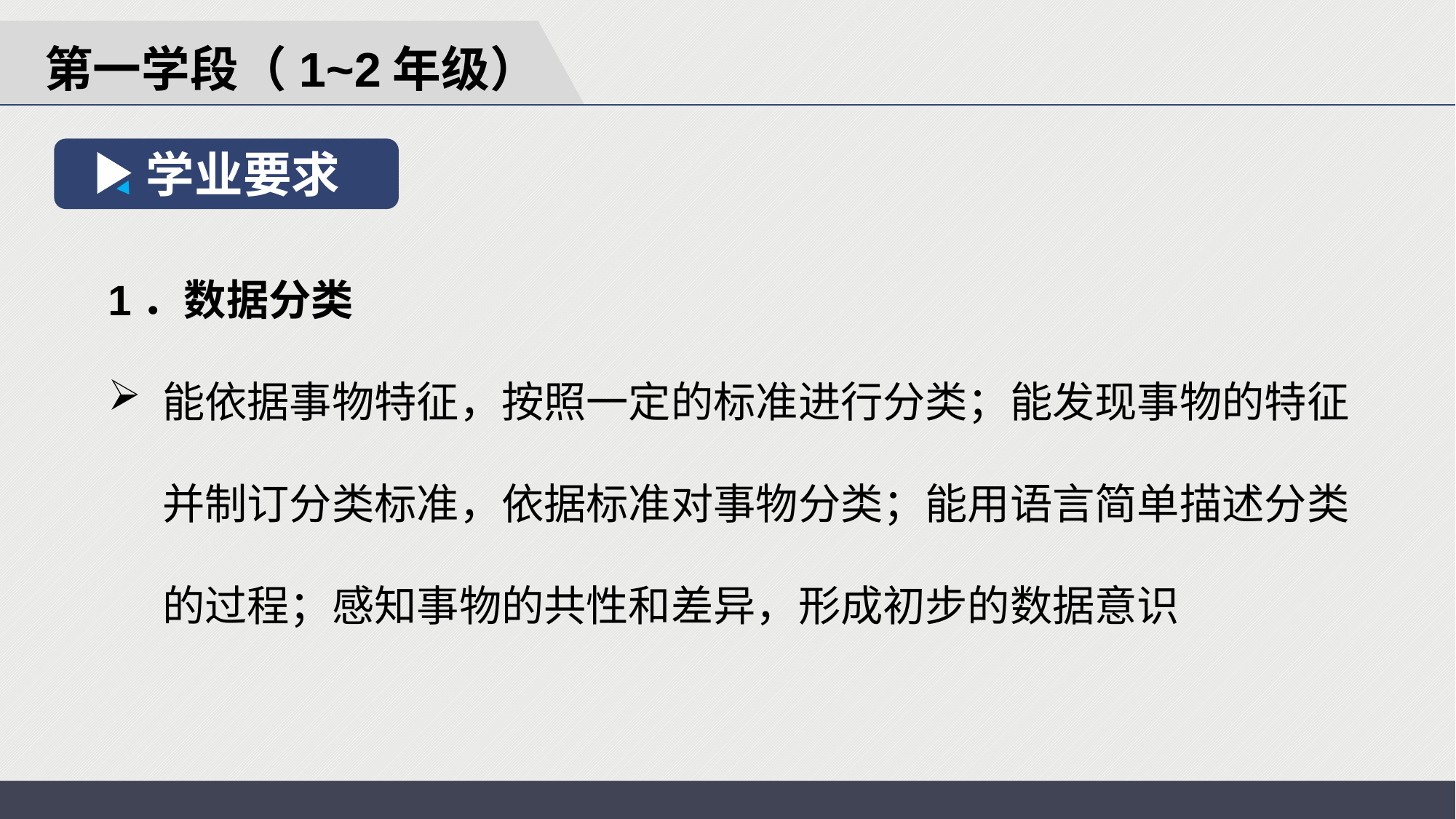

第一学段（1~2年级）
学业要求

1．数据分类
能依据事物特征，按照一定的标准进行分类；能发现事物的特征并制订分类标准，依据标准对事物分类；能用语言简单描述分类的过程；感知事物的共性和差异，形成初步的数据意识